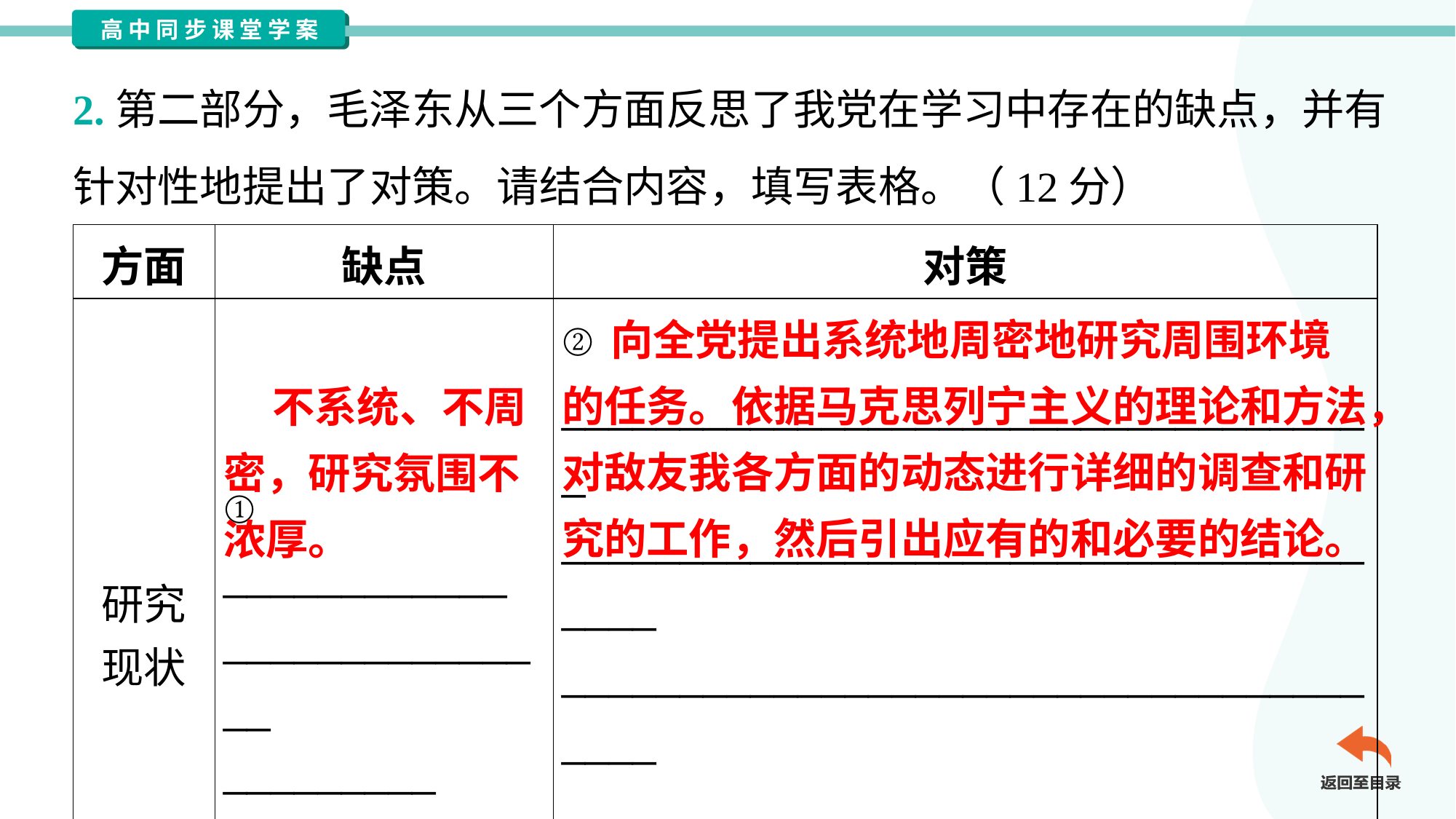

2.第二部分，毛泽东从三个方面反思了我党在学习中存在的缺点，并有
针对性地提出了对策。请结合内容，填写表格。（12分）
| 方面 | 缺点 | 对策 |
| --- | --- | --- |
| 研究 现状 | ① \_\_\_\_\_\_\_\_\_\_\_\_ \_\_\_\_\_\_\_\_\_\_\_\_\_\_\_ \_\_\_\_\_\_\_\_\_ | ② \_\_\_\_\_\_\_\_\_\_\_\_\_\_\_\_\_\_\_\_\_\_\_\_\_\_\_\_\_\_\_\_\_\_\_ \_\_\_\_\_\_\_\_\_\_\_\_\_\_\_\_\_\_\_\_\_\_\_\_\_\_\_\_\_\_\_\_\_\_\_\_\_\_ \_\_\_\_\_\_\_\_\_\_\_\_\_\_\_\_\_\_\_\_\_\_\_\_\_\_\_\_\_\_\_\_\_\_\_\_\_\_ \_\_\_\_\_\_\_\_\_\_\_\_\_\_\_\_\_\_\_\_\_\_\_\_\_\_\_\_\_\_\_\_\_\_\_\_\_\_ \_\_\_\_\_\_\_\_\_\_\_ |
    向全党提出系统地周密地研究周围环境的任务。依据马克思列宁主义的理论和方法，对敌友我各方面的动态进行详细的调查和研究的工作，然后引出应有的和必要的结论。
    不系统、不周密，研究氛围不浓厚。